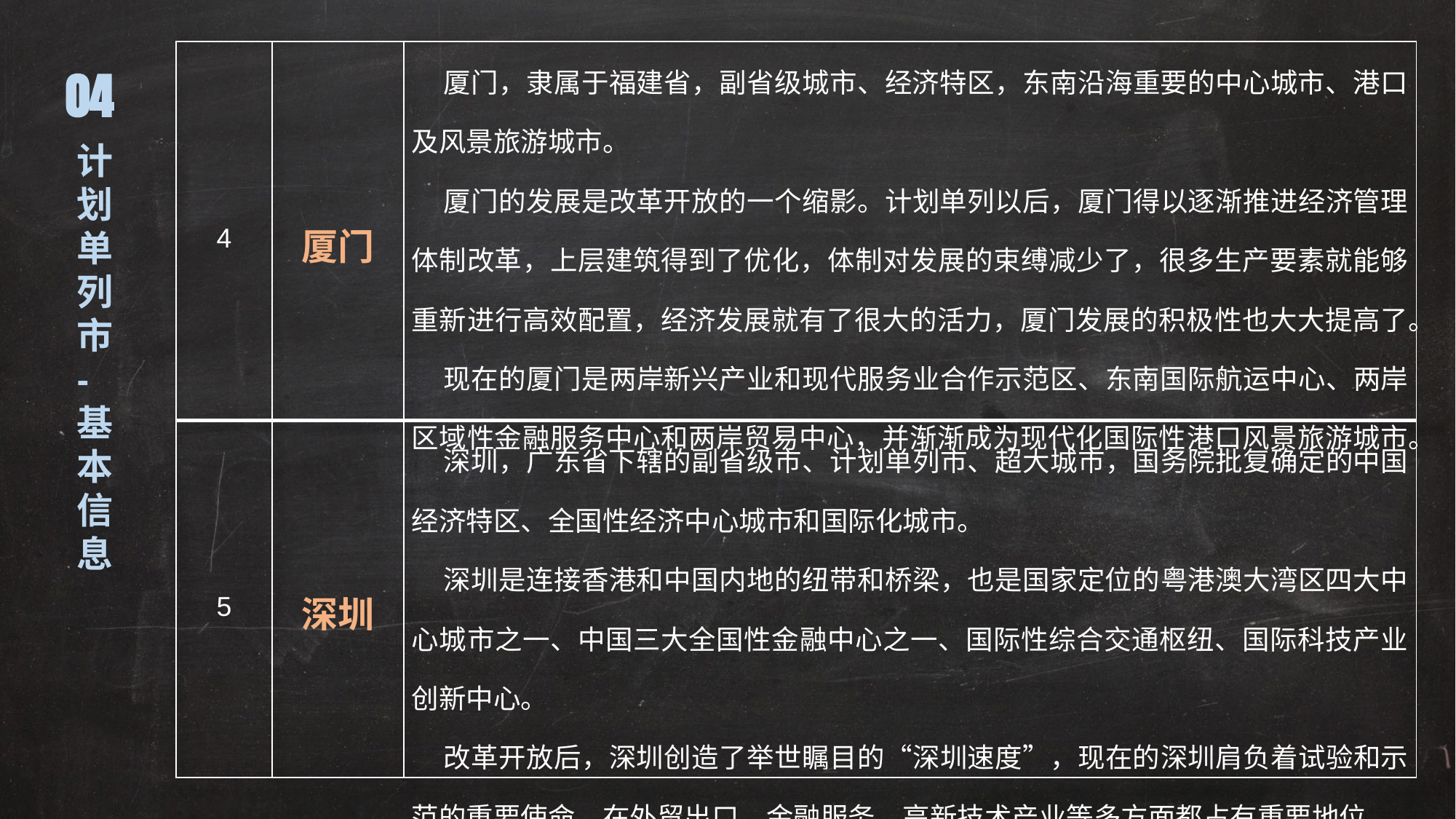

| 4 | 厦门 | 厦门，隶属于福建省，副省级城市、经济特区，东南沿海重要的中心城市、港口及风景旅游城市。 厦门的发展是改革开放的一个缩影。计划单列以后，厦门得以逐渐推进经济管理体制改革，上层建筑得到了优化，体制对发展的束缚减少了，很多生产要素就能够重新进行高效配置，经济发展就有了很大的活力，厦门发展的积极性也大大提高了。 现在的厦门是两岸新兴产业和现代服务业合作示范区、东南国际航运中心、两岸区域性金融服务中心和两岸贸易中心，并渐渐成为现代化国际性港口风景旅游城市。 |
| --- | --- | --- |
| 5 | 深圳 | 深圳，广东省下辖的副省级市、计划单列市、超大城市，国务院批复确定的中国经济特区、全国性经济中心城市和国际化城市。 深圳是连接香港和中国内地的纽带和桥梁，也是国家定位的粤港澳大湾区四大中心城市之一、中国三大全国性金融中心之一、国际性综合交通枢纽、国际科技产业创新中心。 改革开放后，深圳创造了举世瞩目的“深圳速度”，现在的深圳肩负着试验和示范的重要使命，在外贸出口、金融服务、高新技术产业等多方面都占有重要地位。 |
04
计划单列市
-基本信息